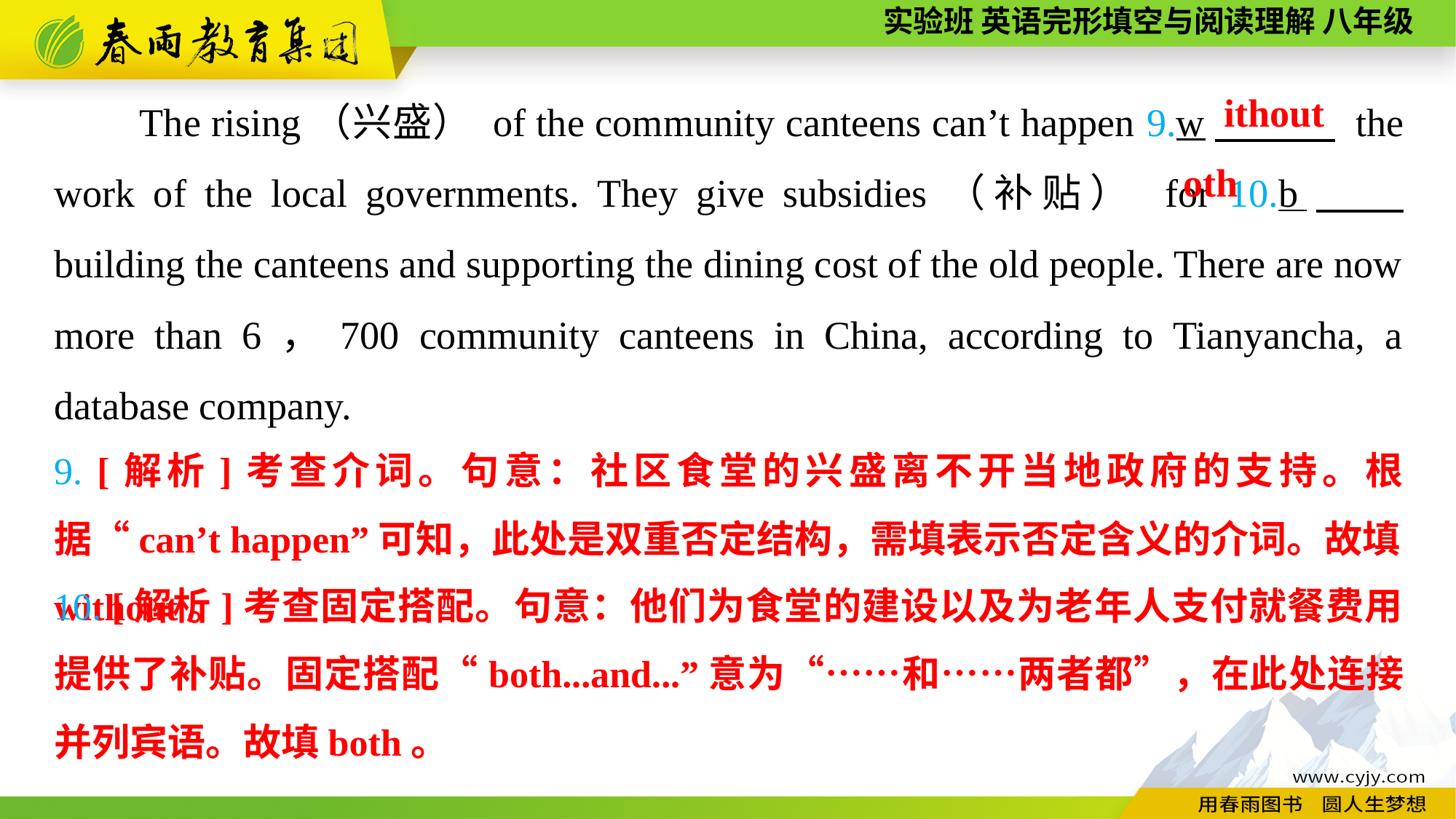

The rising（兴盛） of the community canteens can’t happen 9.w　　　 the work of the local governments. They give subsidies（补贴） for 10.b　　 building the canteens and supporting the dining cost of the old people. There are now more than 6，700 community canteens in China, according to Tianyancha, a database company.
ithout
oth
9. [解析]考查介词。句意：社区食堂的兴盛离不开当地政府的支持。根据“can’t happen”可知，此处是双重否定结构，需填表示否定含义的介词。故填without。
10. [解析]考查固定搭配。句意：他们为食堂的建设以及为老年人支付就餐费用提供了补贴。固定搭配“both...and...”意为“……和……两者都”，在此处连接并列宾语。故填both。